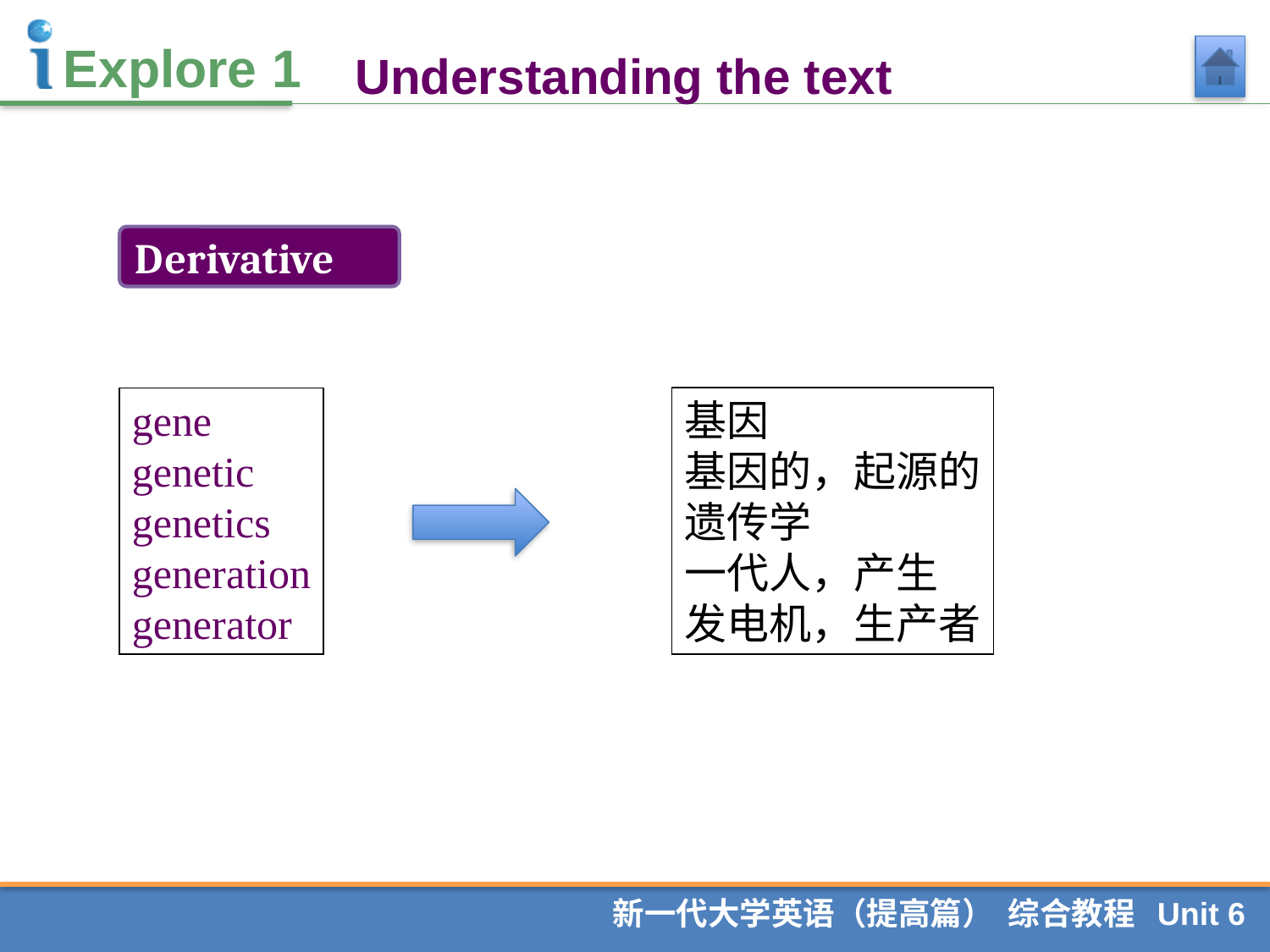

Understanding the text
Derivative
基因
基因的，起源的
遗传学
一代人，产生
发电机，生产者
gene
genetic
genetics
generation
generator